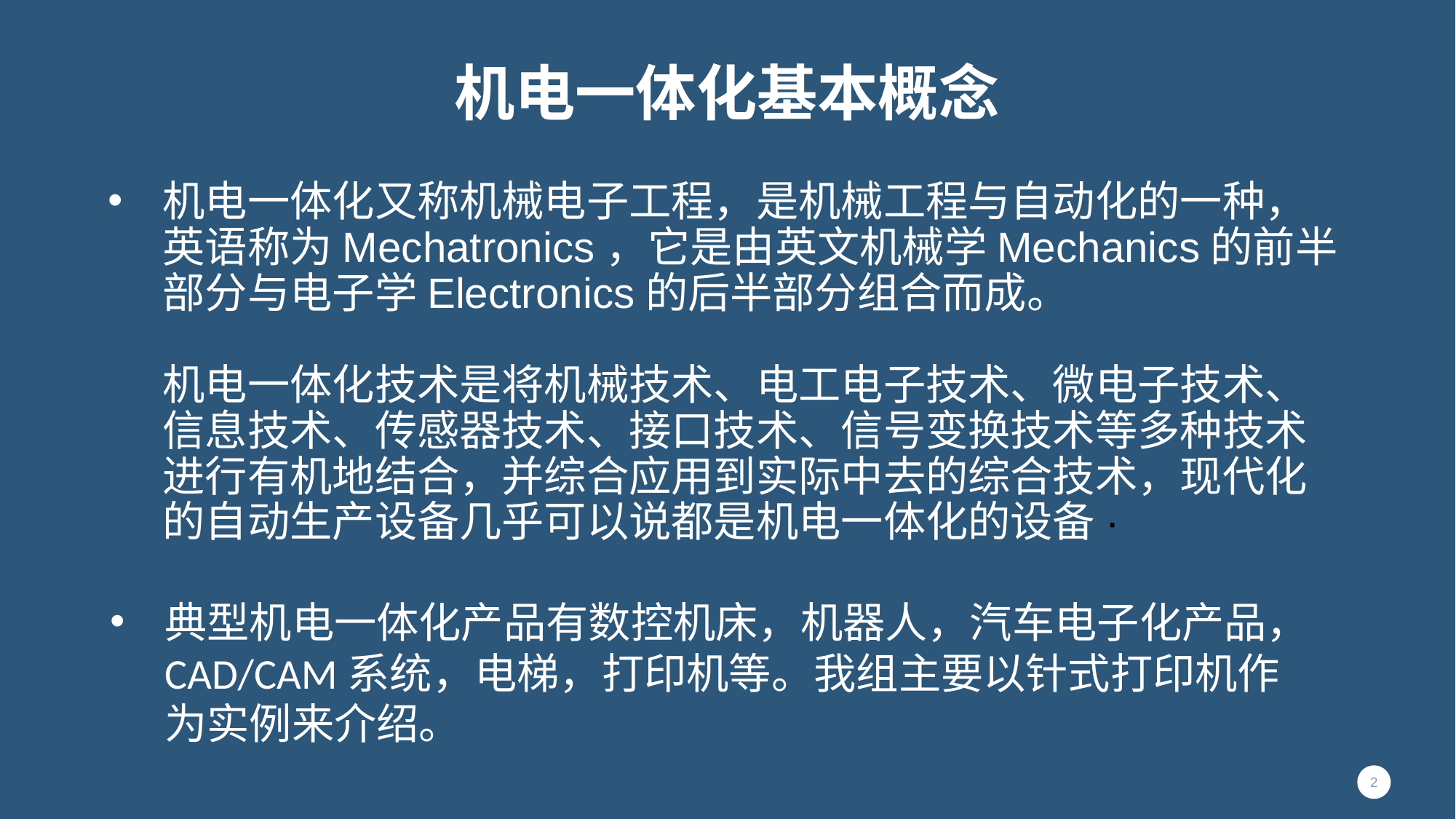

# 机电一体化基本概念
机电一体化又称机械电子工程，是机械工程与自动化的一种，英语称为Mechatronics，它是由英文机械学Mechanics的前半部分与电子学Electronics的后半部分组合而成。
机电一体化技术是将机械技术、电工电子技术、微电子技术、信息技术、传感器技术、接口技术、信号变换技术等多种技术进行有机地结合，并综合应用到实际中去的综合技术，现代化的自动生产设备几乎可以说都是机电一体化的设备·
典型机电一体化产品有数控机床，机器人，汽车电子化产品，CAD/CAM系统，电梯，打印机等。我组主要以针式打印机作为实例来介绍。
2